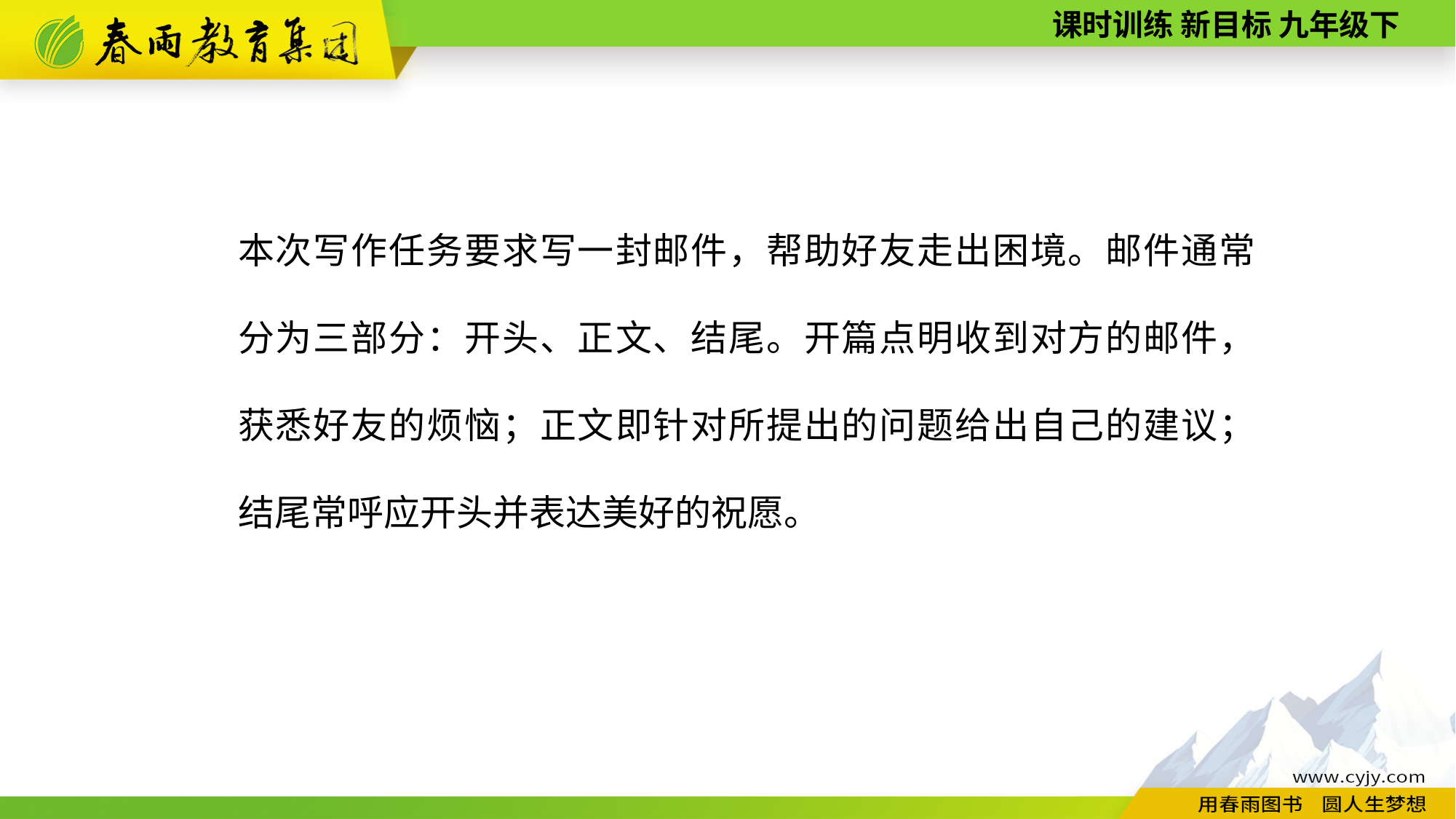

本次写作任务要求写一封邮件，帮助好友走出困境。邮件通常分为三部分：开头、正文、结尾。开篇点明收到对方的邮件，获悉好友的烦恼；正文即针对所提出的问题给出自己的建议；结尾常呼应开头并表达美好的祝愿。